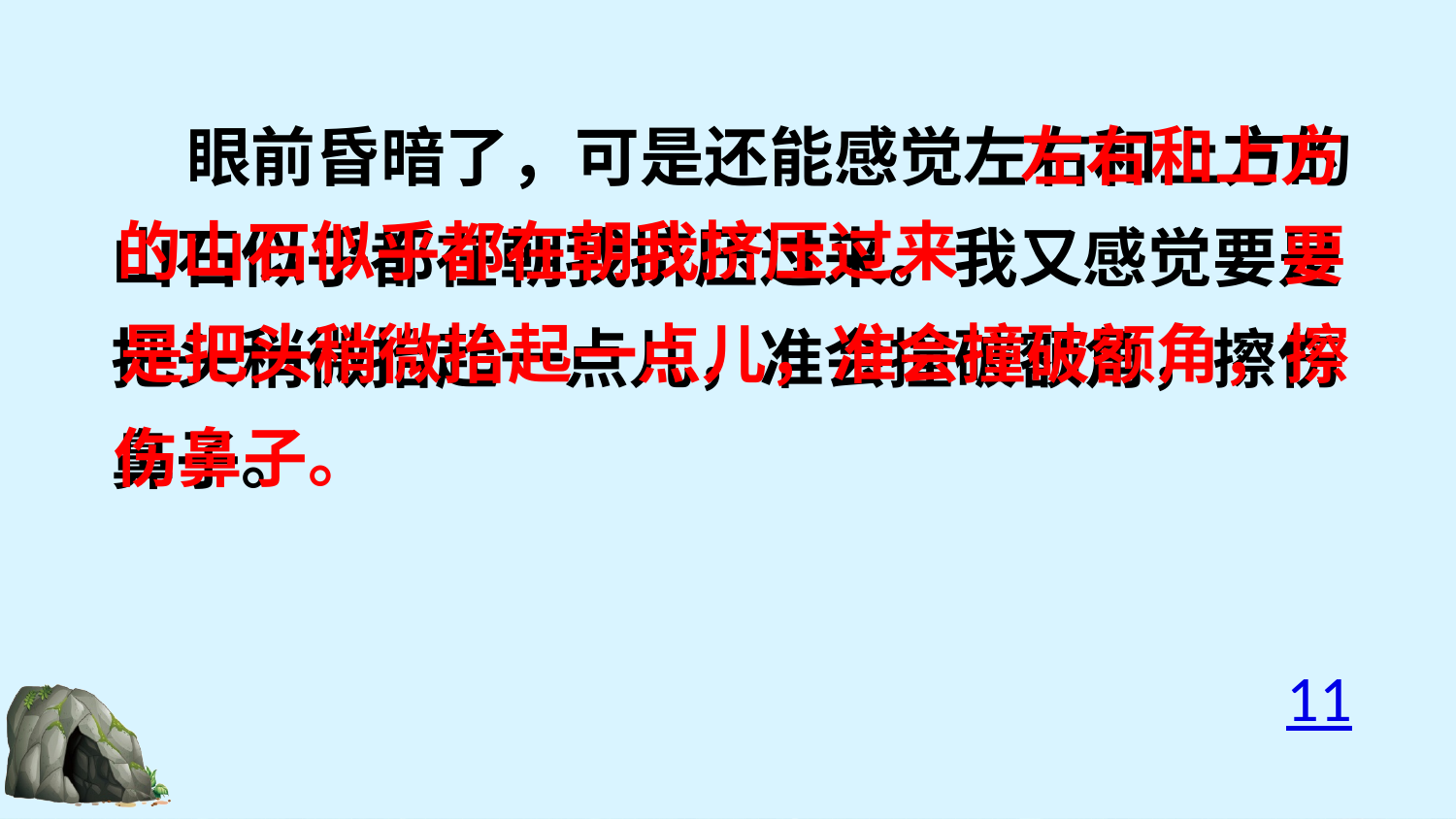

眼前昏暗了，可是还能感觉左右和上方的山石似乎都在朝我挤压过来。我又感觉要是把头稍微抬起一点儿，准会撞破额角，擦伤鼻子。
左右和上方
的山石似乎都在朝我挤压过来
要
是把头稍微抬起一点儿，准会撞破额角，擦
伤鼻子。
11